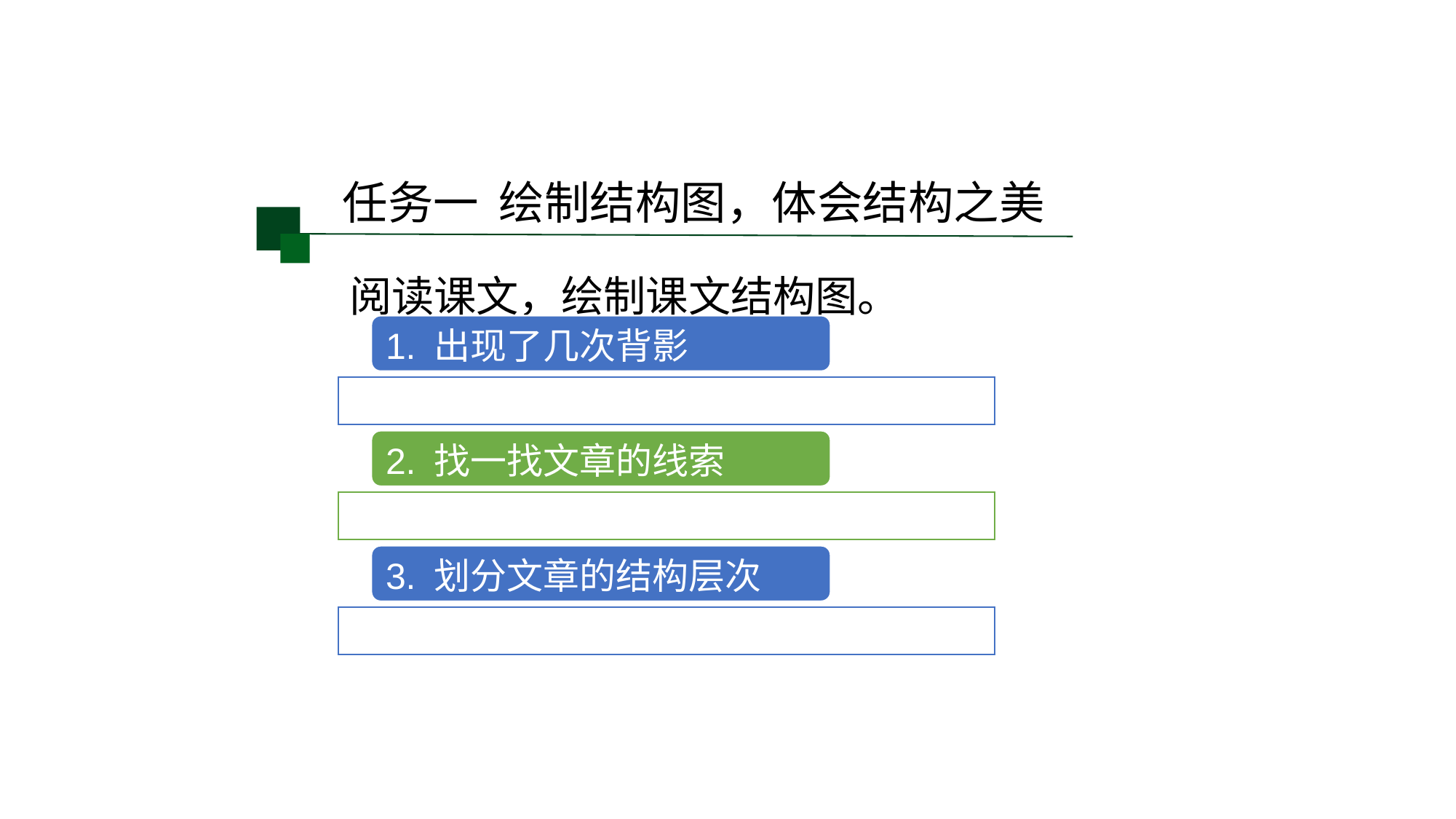

任务一  绘制结构图，体会结构之美

阅读课文，绘制课文结构图。
1. 出现了几次背影
2. 找一找文章的线索
3. 划分文章的结构层次